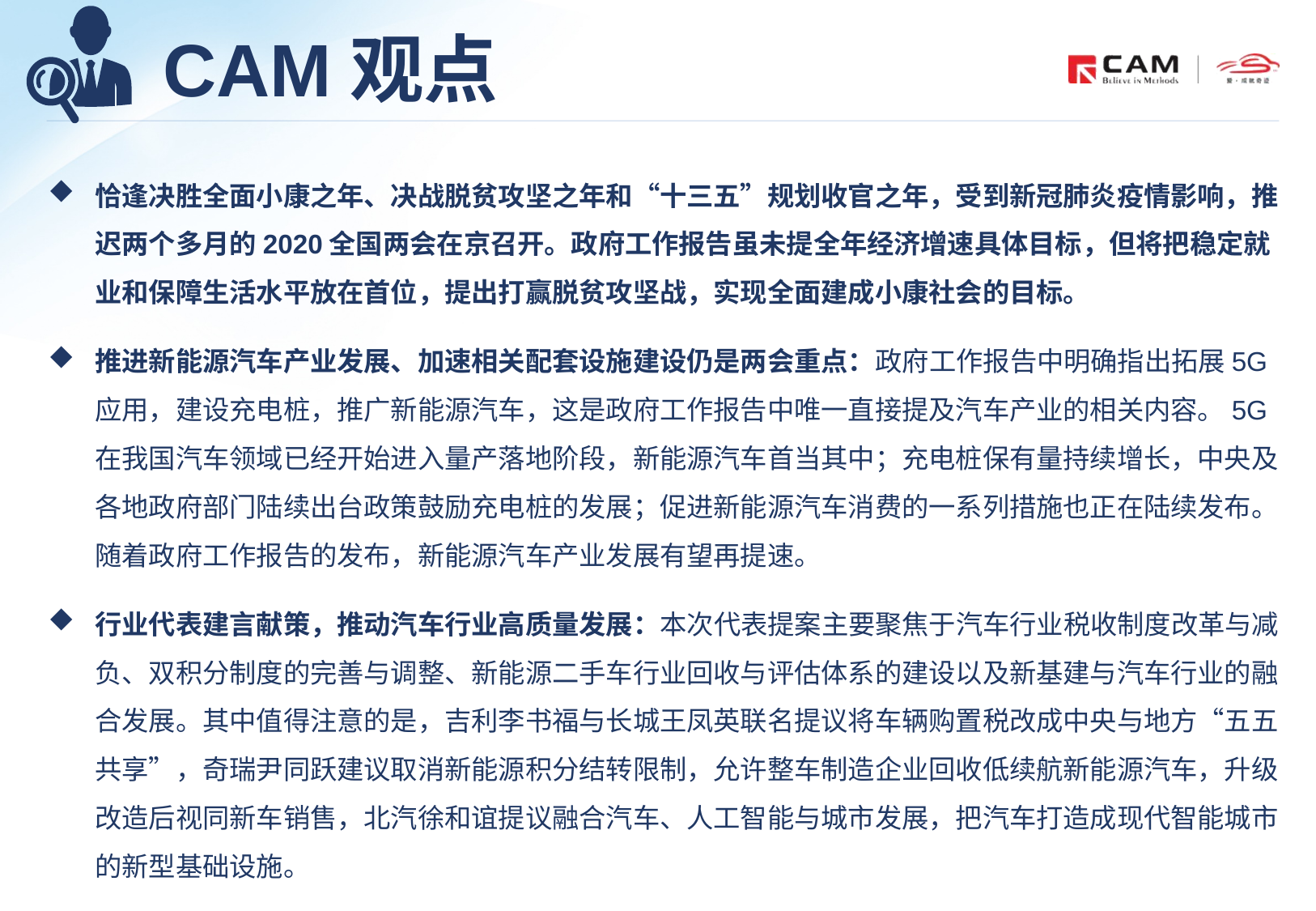

# CAM观点
恰逢决胜全面小康之年、决战脱贫攻坚之年和“十三五”规划收官之年，受到新冠肺炎疫情影响，推迟两个多月的2020全国两会在京召开。政府工作报告虽未提全年经济增速具体目标，但将把稳定就业和保障生活水平放在首位，提出打赢脱贫攻坚战，实现全面建成小康社会的目标。
推进新能源汽车产业发展、加速相关配套设施建设仍是两会重点：政府工作报告中明确指出拓展5G应用，建设充电桩，推广新能源汽车，这是政府工作报告中唯一直接提及汽车产业的相关内容。5G在我国汽车领域已经开始进入量产落地阶段，新能源汽车首当其中；充电桩保有量持续增长，中央及各地政府部门陆续出台政策鼓励充电桩的发展；促进新能源汽车消费的一系列措施也正在陆续发布。随着政府工作报告的发布，新能源汽车产业发展有望再提速。
行业代表建言献策，推动汽车行业高质量发展：本次代表提案主要聚焦于汽车行业税收制度改革与减负、双积分制度的完善与调整、新能源二手车行业回收与评估体系的建设以及新基建与汽车行业的融合发展。其中值得注意的是，吉利李书福与长城王凤英联名提议将车辆购置税改成中央与地方“五五共享”，奇瑞尹同跃建议取消新能源积分结转限制，允许整车制造企业回收低续航新能源汽车，升级改造后视同新车销售，北汽徐和谊提议融合汽车、人工智能与城市发展，把汽车打造成现代智能城市的新型基础设施。